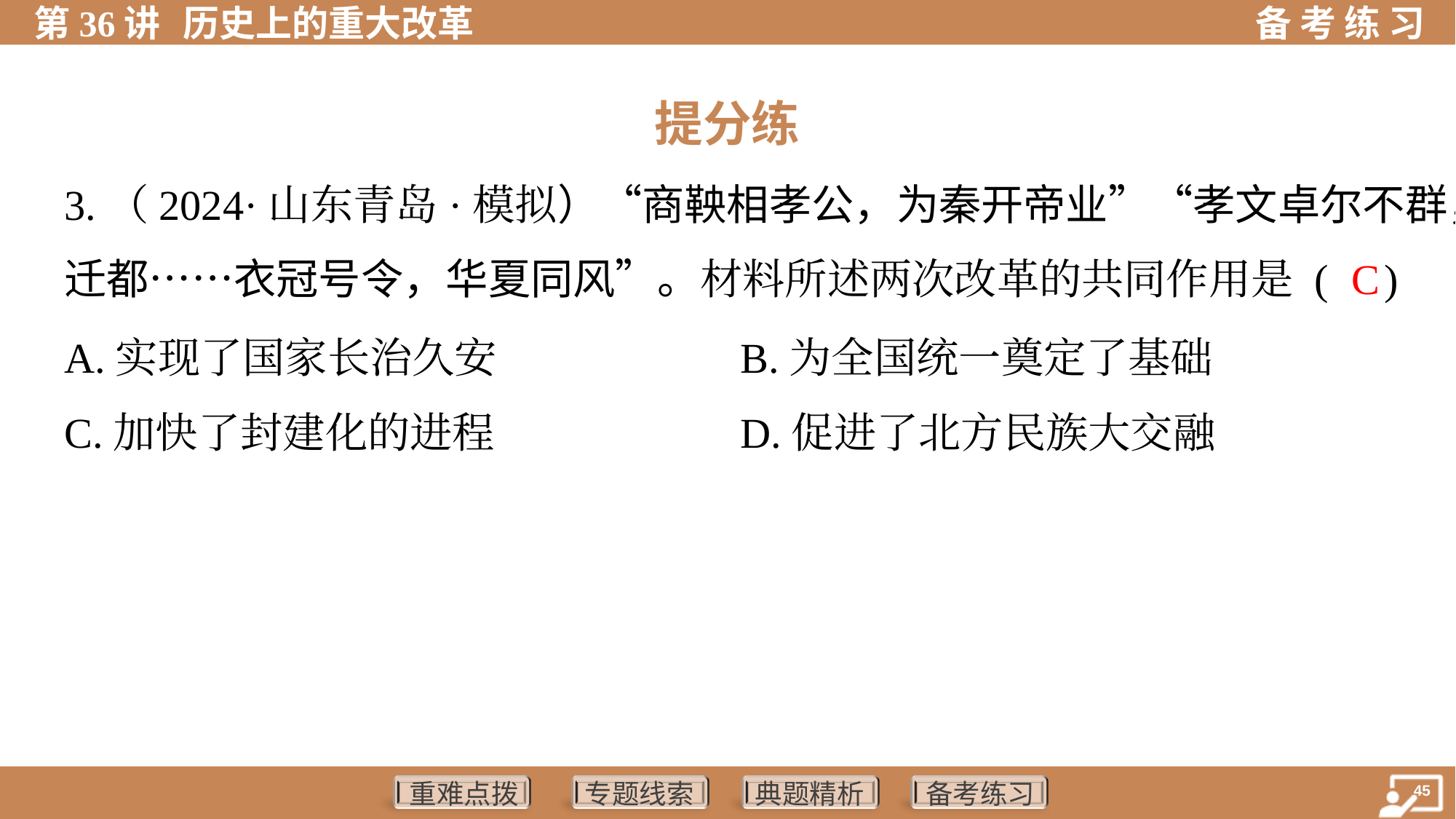

提分练
3.（2024·山东青岛·模拟）“商鞅相孝公，为秦开帝业”“孝文卓尔不群，
迁都……衣冠号令，华夏同风”。材料所述两次改革的共同作用是 (     )
    C
A.实现了国家长治久安	B.为全国统一奠定了基础
C.加快了封建化的进程	D.促进了北方民族大交融